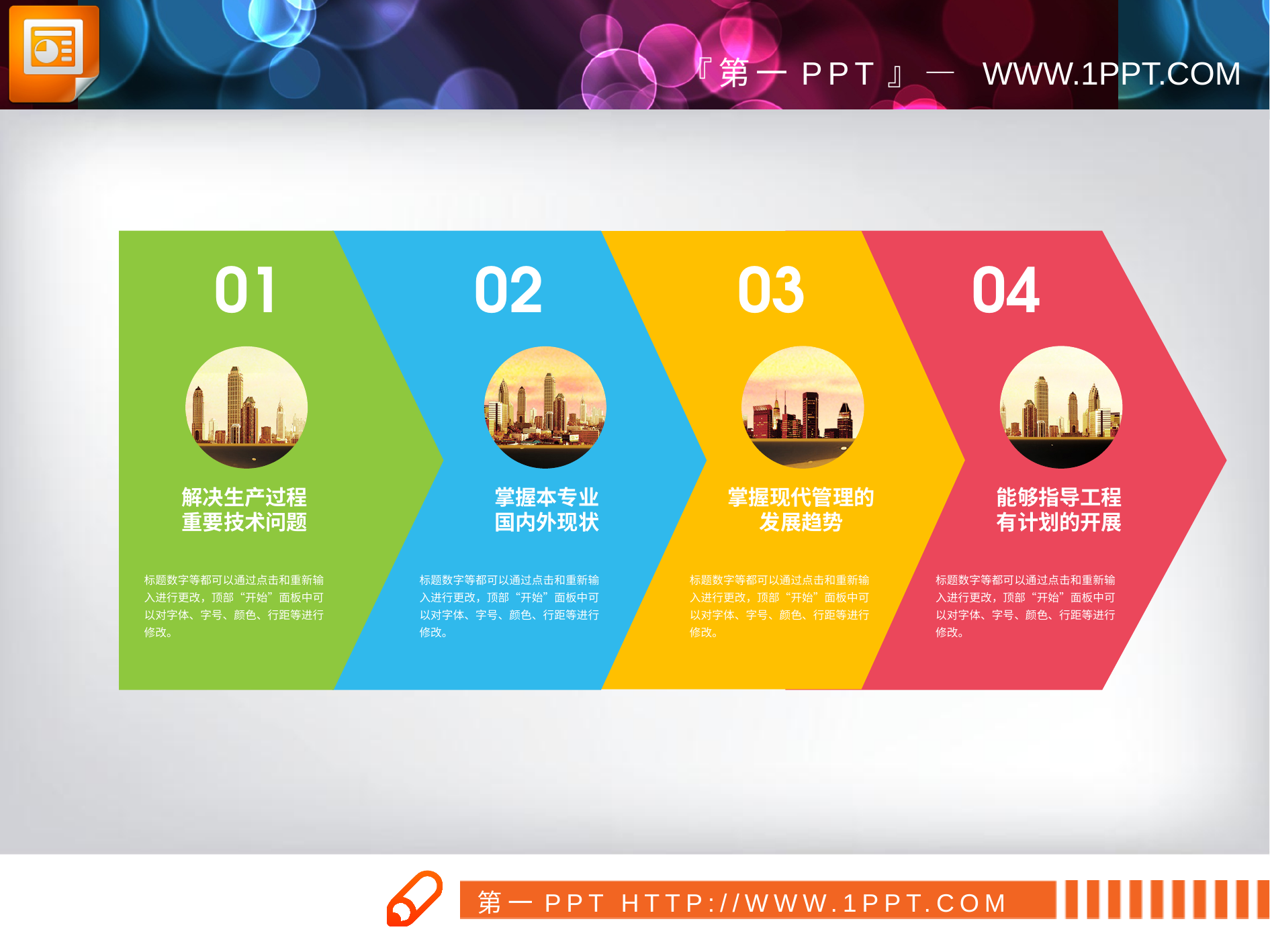

01

标题数字等都可以通过点击和重新输入进行更改，顶部“开始”面板中可以对字体、字号、颜色、行距等进行修改。
解决生产过程
重要技术问题

02

掌握本专业
国内外现状
标题数字等都可以通过点击和重新输入进行更改，顶部“开始”面板中可以对字体、字号、颜色、行距等进行修改。

04

能够指导工程
有计划的开展
标题数字等都可以通过点击和重新输入进行更改，顶部“开始”面板中可以对字体、字号、颜色、行距等进行修改。

03

掌握现代管理的
发展趋势
标题数字等都可以通过点击和重新输入进行更改，顶部“开始”面板中可以对字体、字号、颜色、行距等进行修改。